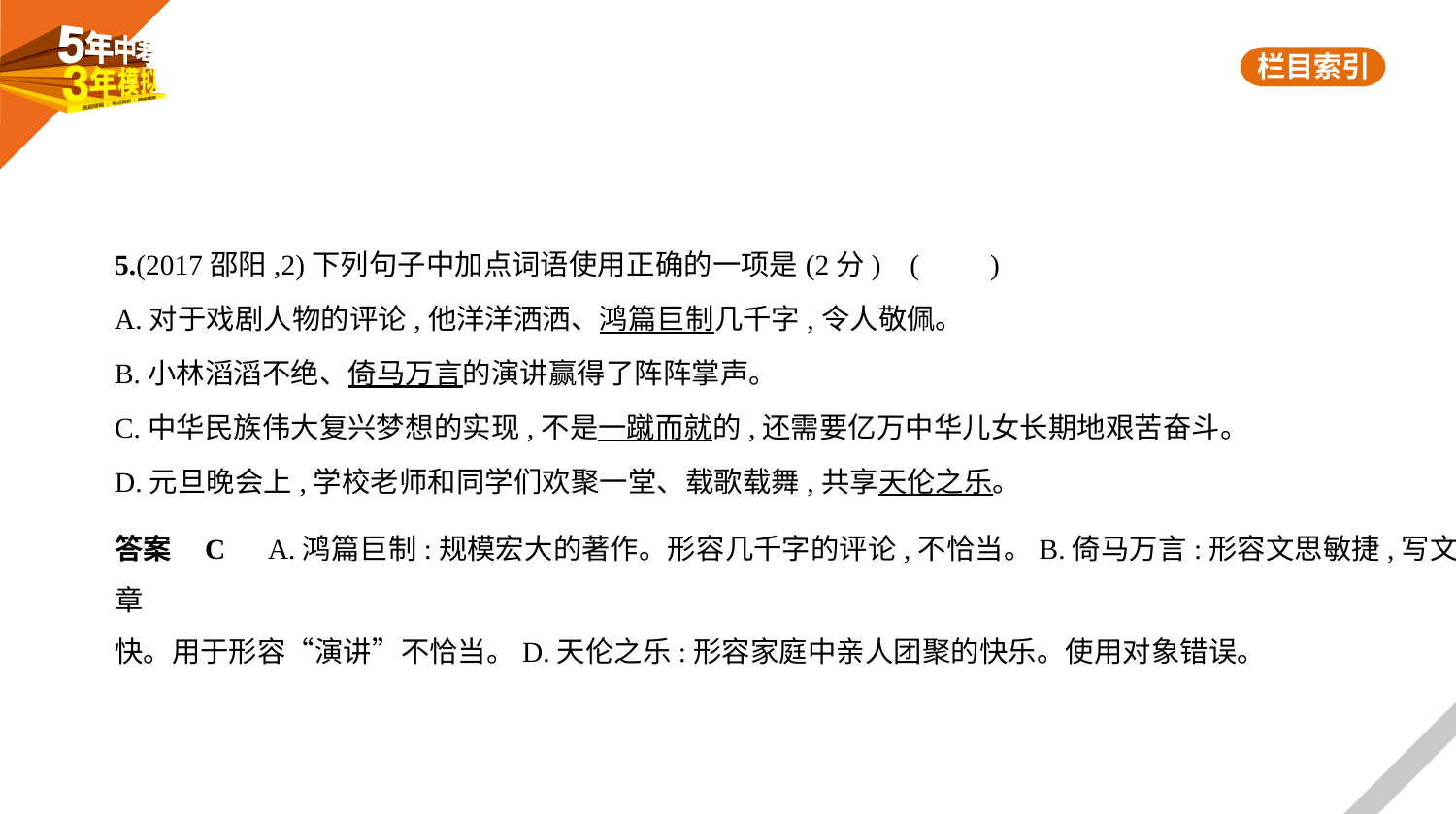

5.(2017邵阳,2)下列句子中加点词语使用正确的一项是(2分) (　　)
A.对于戏剧人物的评论,他洋洋洒洒、鸿篇巨制几千字,令人敬佩。
B.小林滔滔不绝、倚马万言的演讲赢得了阵阵掌声。
C.中华民族伟大复兴梦想的实现,不是一蹴而就的,还需要亿万中华儿女长期地艰苦奋斗。
D.元旦晚会上,学校老师和同学们欢聚一堂、载歌载舞,共享天伦之乐。
答案    C　A.鸿篇巨制:规模宏大的著作。形容几千字的评论,不恰当。B.倚马万言:形容文思敏捷,写文章
快。用于形容“演讲”不恰当。D.天伦之乐:形容家庭中亲人团聚的快乐。使用对象错误。